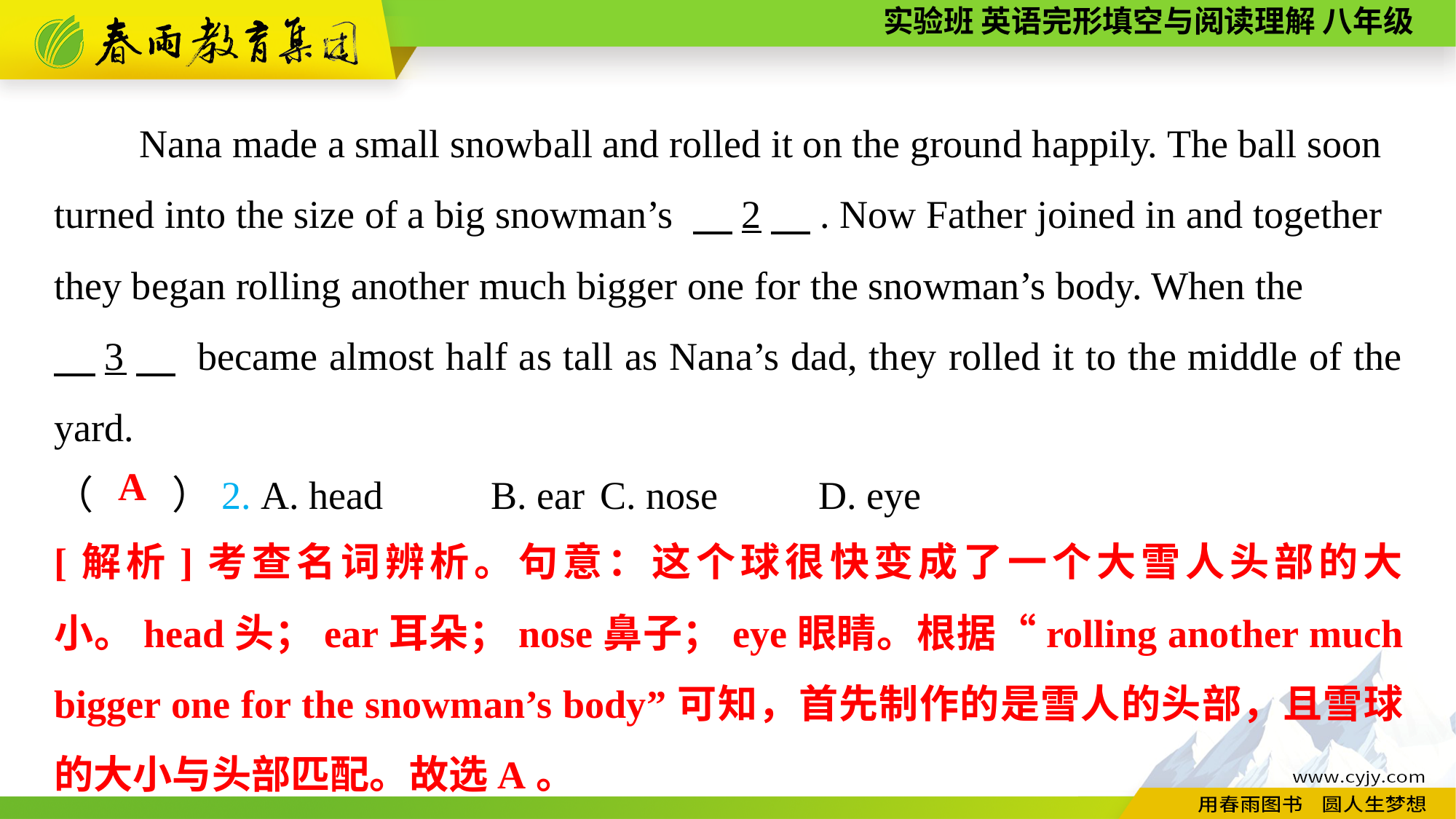

Nana made a small snowball and rolled it on the ground happily. The ball soon turned into the size of a big snowman’s 　2　. Now Father joined in and together they began rolling another much bigger one for the snowman’s body. When the
　3　 became almost half as tall as Nana’s dad, they rolled it to the middle of the yard.
（　　）2. A. head	B. ear	C. nose	D. eye
A
[解析]考查名词辨析。句意：这个球很快变成了一个大雪人头部的大小。head头；ear耳朵；nose鼻子；eye眼睛。根据“rolling another much bigger one for the snowman’s body”可知，首先制作的是雪人的头部，且雪球的大小与头部匹配。故选A。